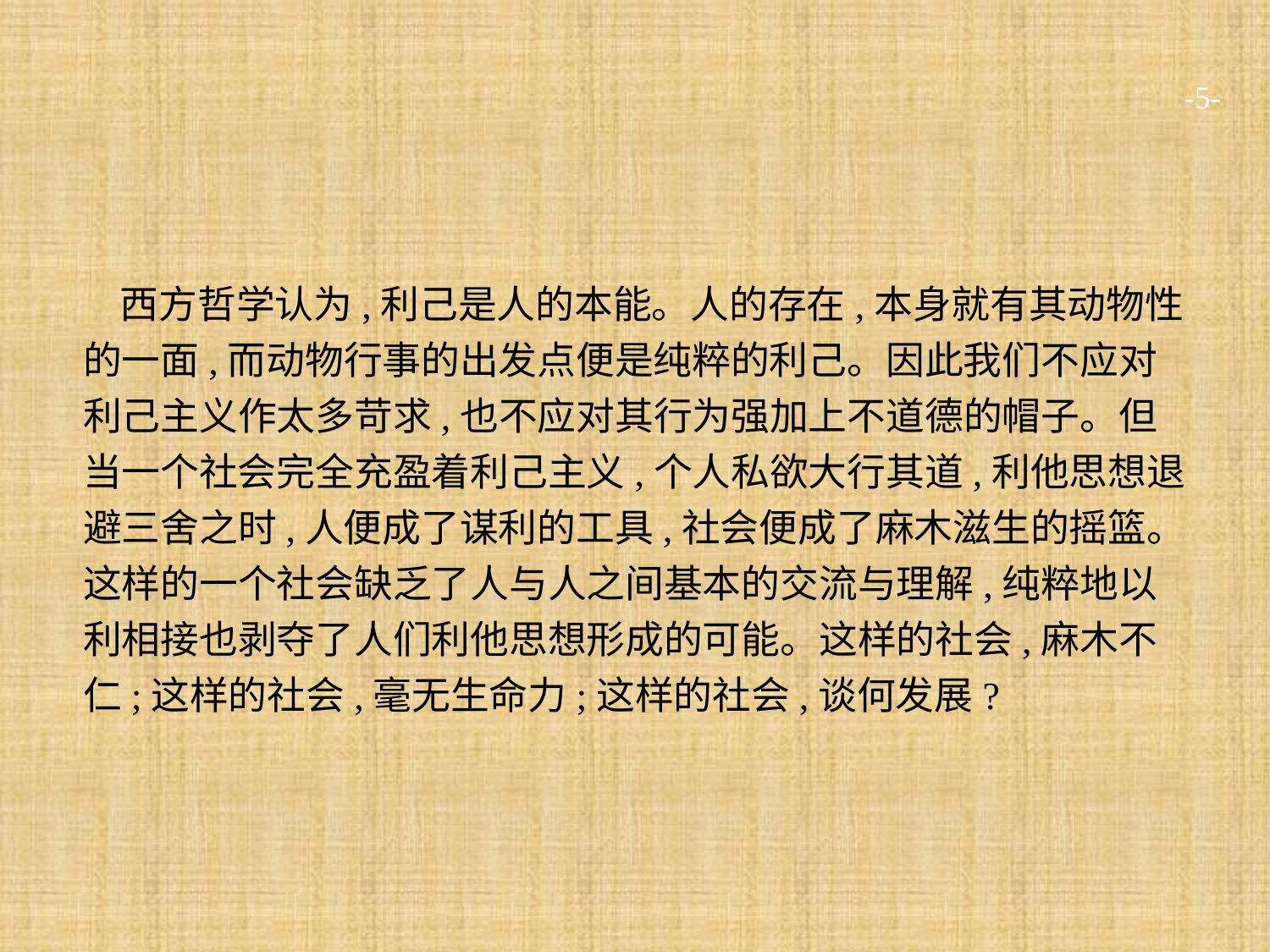

-5-
西方哲学认为,利己是人的本能。人的存在,本身就有其动物性的一面,而动物行事的出发点便是纯粹的利己。因此我们不应对利己主义作太多苛求,也不应对其行为强加上不道德的帽子。但当一个社会完全充盈着利己主义,个人私欲大行其道,利他思想退避三舍之时,人便成了谋利的工具,社会便成了麻木滋生的摇篮。这样的一个社会缺乏了人与人之间基本的交流与理解,纯粹地以利相接也剥夺了人们利他思想形成的可能。这样的社会,麻木不仁;这样的社会,毫无生命力;这样的社会,谈何发展?